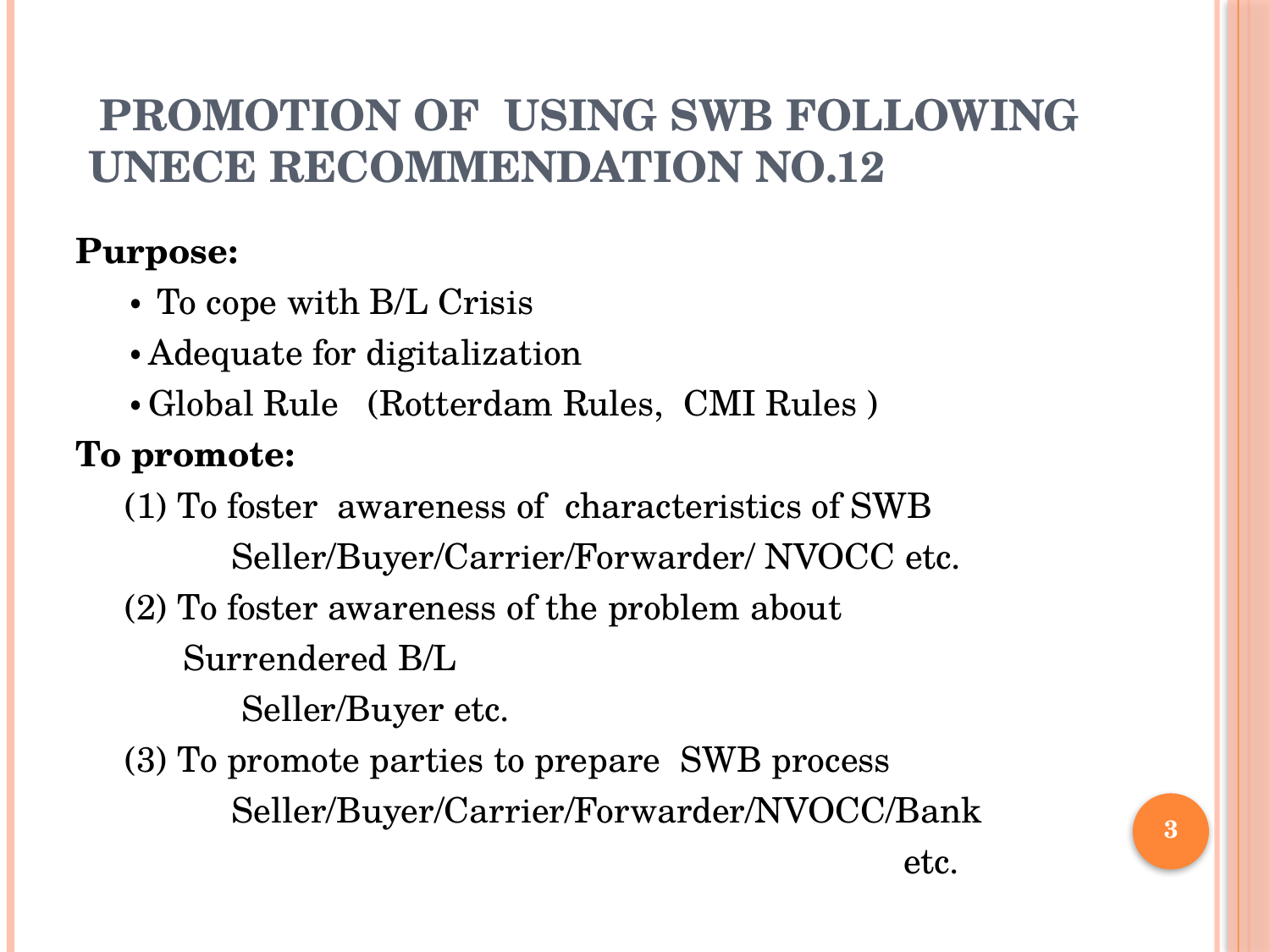

# Promotion of  using SWB following  UNECE Recommendation No.12
Purpose:
      ・ To cope with B/L Crisis
      ・Adequate for digitalization
      ・Global Rule   (Rotterdam Rules,  CMI Rules )
To promote:
     (1) To foster  awareness of  characteristics of SWB
                Seller/Buyer/Carrier/Forwarder/ NVOCC etc.
     (2) To foster awareness of the problem about
           Surrendered B/L
                 Seller/Buyer etc.
     (3) To promote parties to prepare  SWB process
                Seller/Buyer/Carrier/Forwarder/NVOCC/Bank
                                                                                     etc.

3